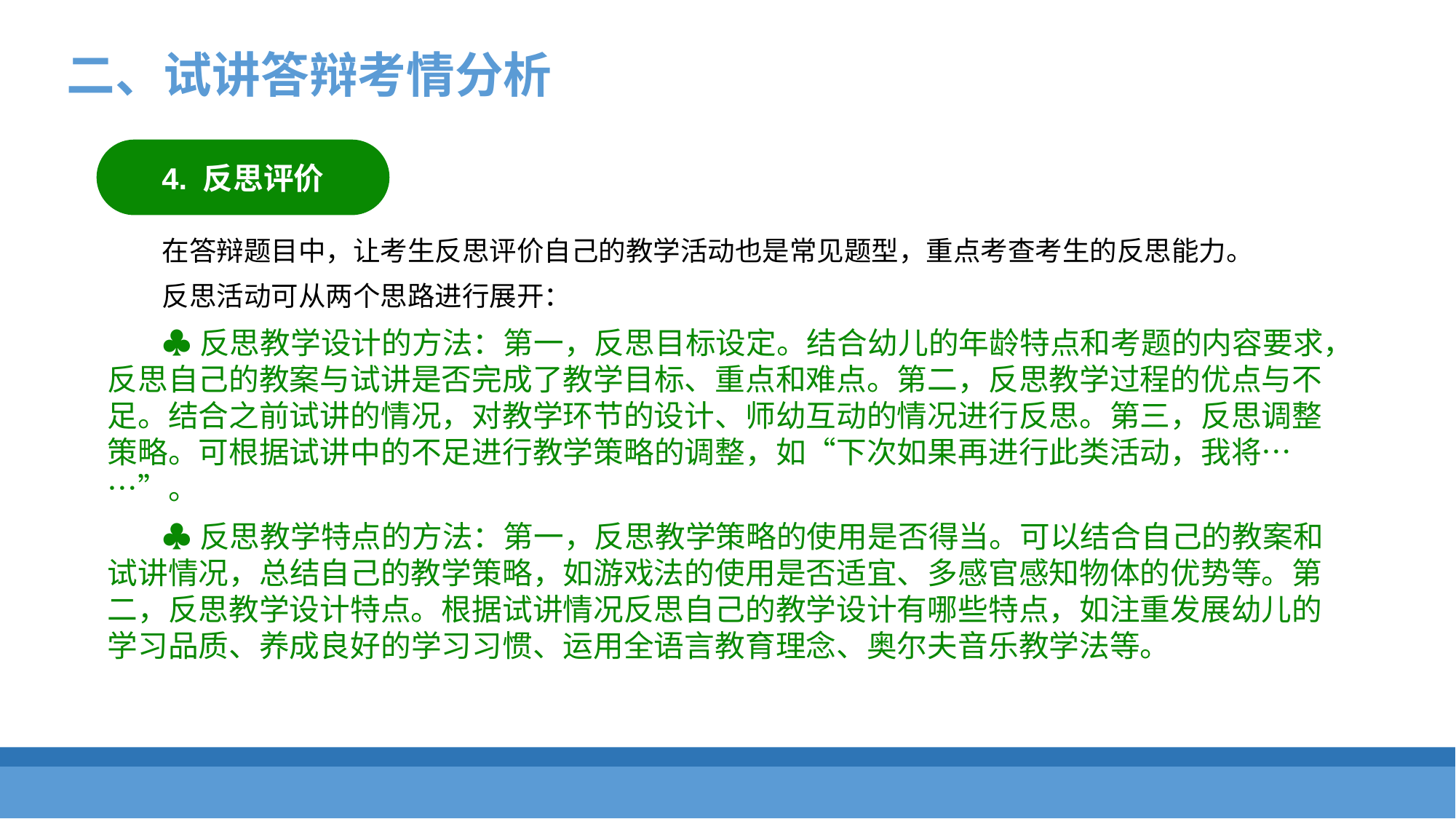

二、试讲答辩考情分析
4. 反思评价
在答辩题目中，让考生反思评价自己的教学活动也是常见题型，重点考查考生的反思能力。
反思活动可从两个思路进行展开：
♣反思教学设计的方法：第一，反思目标设定。结合幼儿的年龄特点和考题的内容要求，反思自己的教案与试讲是否完成了教学目标、重点和难点。第二，反思教学过程的优点与不足。结合之前试讲的情况，对教学环节的设计、师幼互动的情况进行反思。第三，反思调整策略。可根据试讲中的不足进行教学策略的调整，如“下次如果再进行此类活动，我将……”。
♣反思教学特点的方法：第一，反思教学策略的使用是否得当。可以结合自己的教案和试讲情况，总结自己的教学策略，如游戏法的使用是否适宜、多感官感知物体的优势等。第二，反思教学设计特点。根据试讲情况反思自己的教学设计有哪些特点，如注重发展幼儿的学习品质、养成良好的学习习惯、运用全语言教育理念、奥尔夫音乐教学法等。